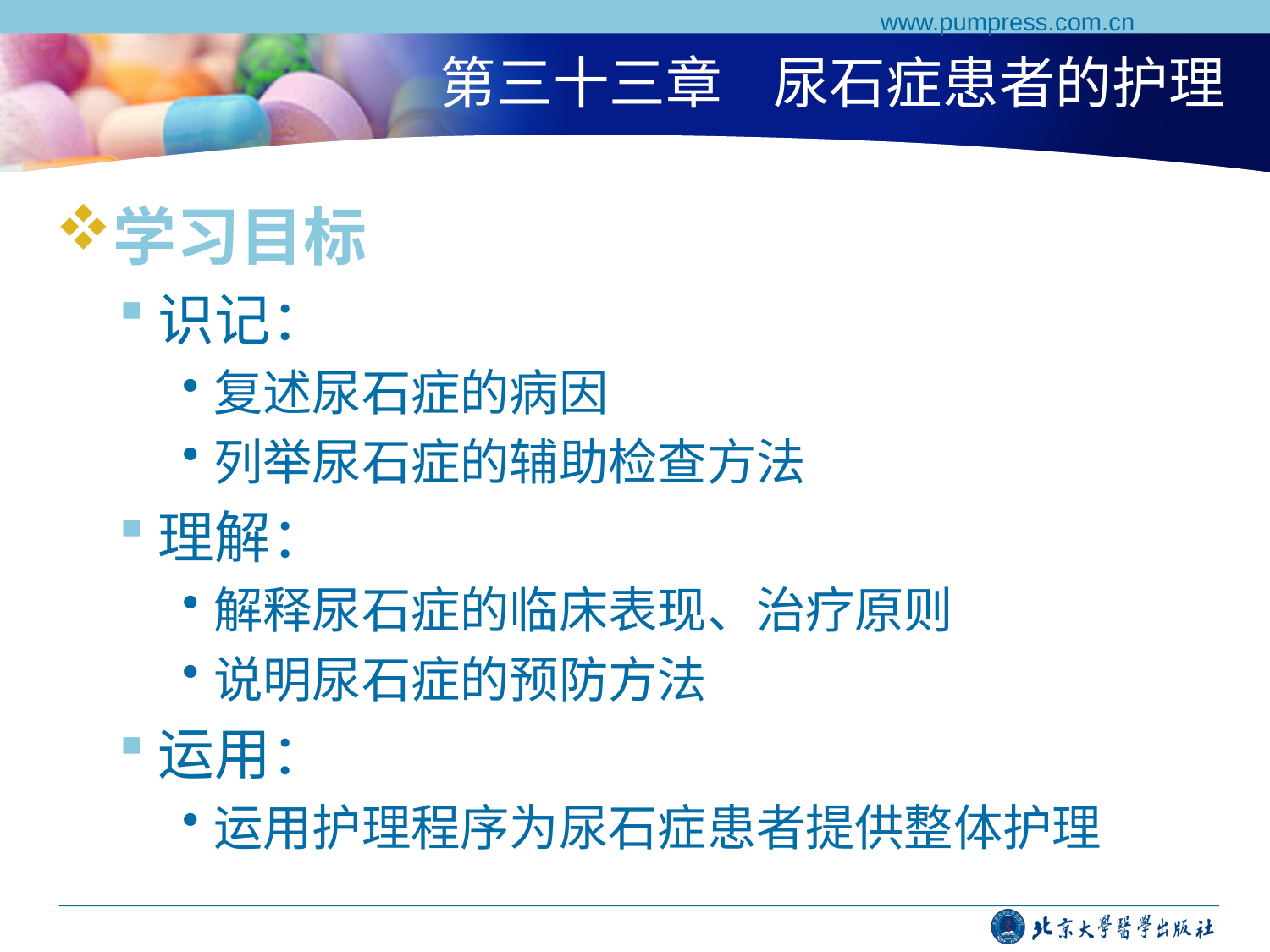

www.pumpress.com.cn
# 第三十三章    尿石症患者的护理
学习目标
识记：
复述尿石症的病因
列举尿石症的辅助检查方法
理解：
解释尿石症的临床表现、治疗原则
说明尿石症的预防方法
运用：
运用护理程序为尿石症患者提供整体护理